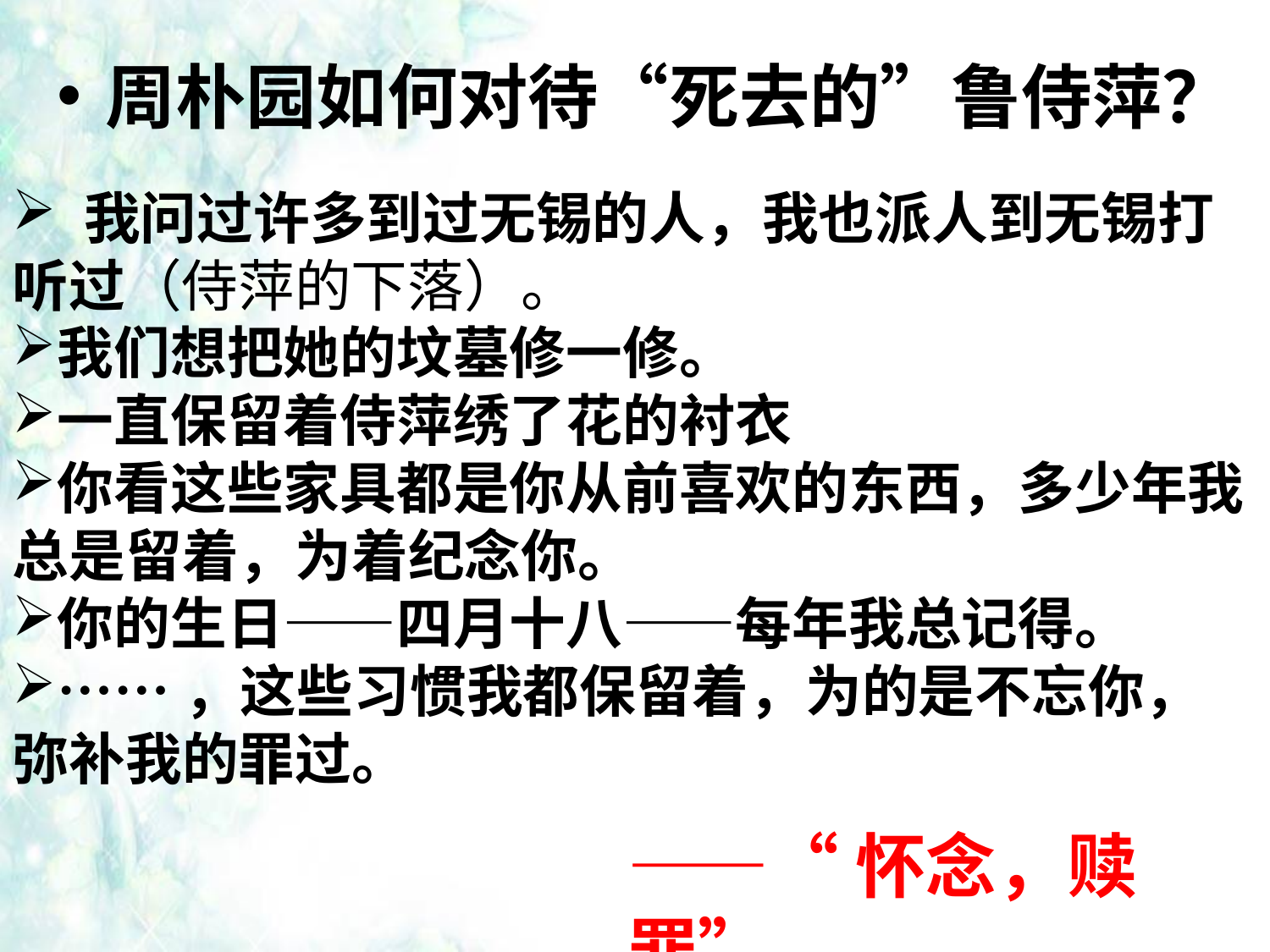

周朴园如何对待“死去的”鲁侍萍？

 我问过许多到过无锡的人，我也派人到无锡打听过（侍萍的下落）。
我们想把她的坟墓修一修。
一直保留着侍萍绣了花的衬衣
你看这些家具都是你从前喜欢的东西，多少年我总是留着，为着纪念你。
你的生日——四月十八——每年我总记得。
……，这些习惯我都保留着，为的是不忘你，弥补我的罪过。
——“怀念，赎罪”